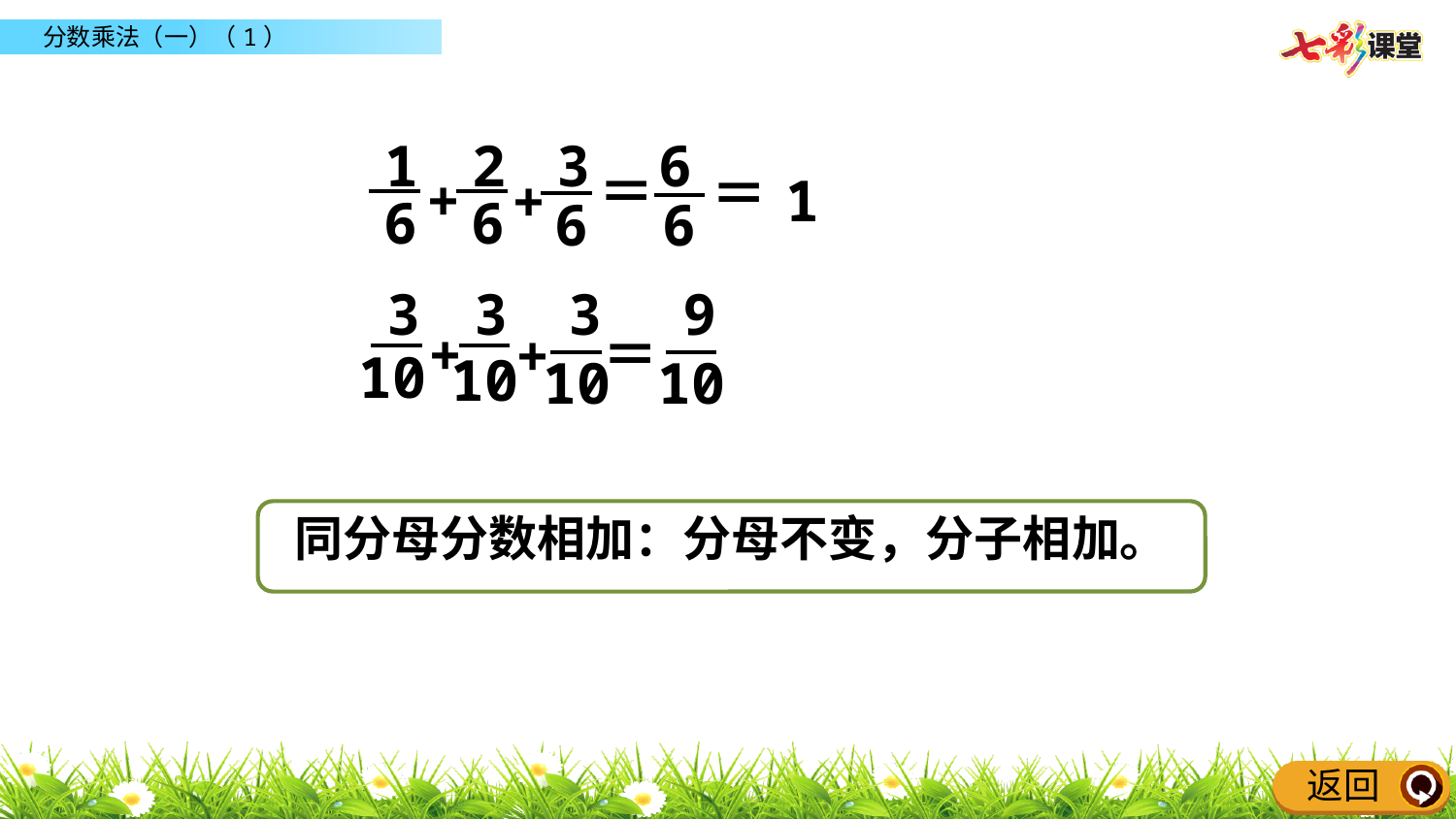

1
6
2
6
3
6
6
6
＝
＝
1
+
+
3
10
3
10
3
10
9
10
＝
+
+

同分母分数相加：分母不变，分子相加。